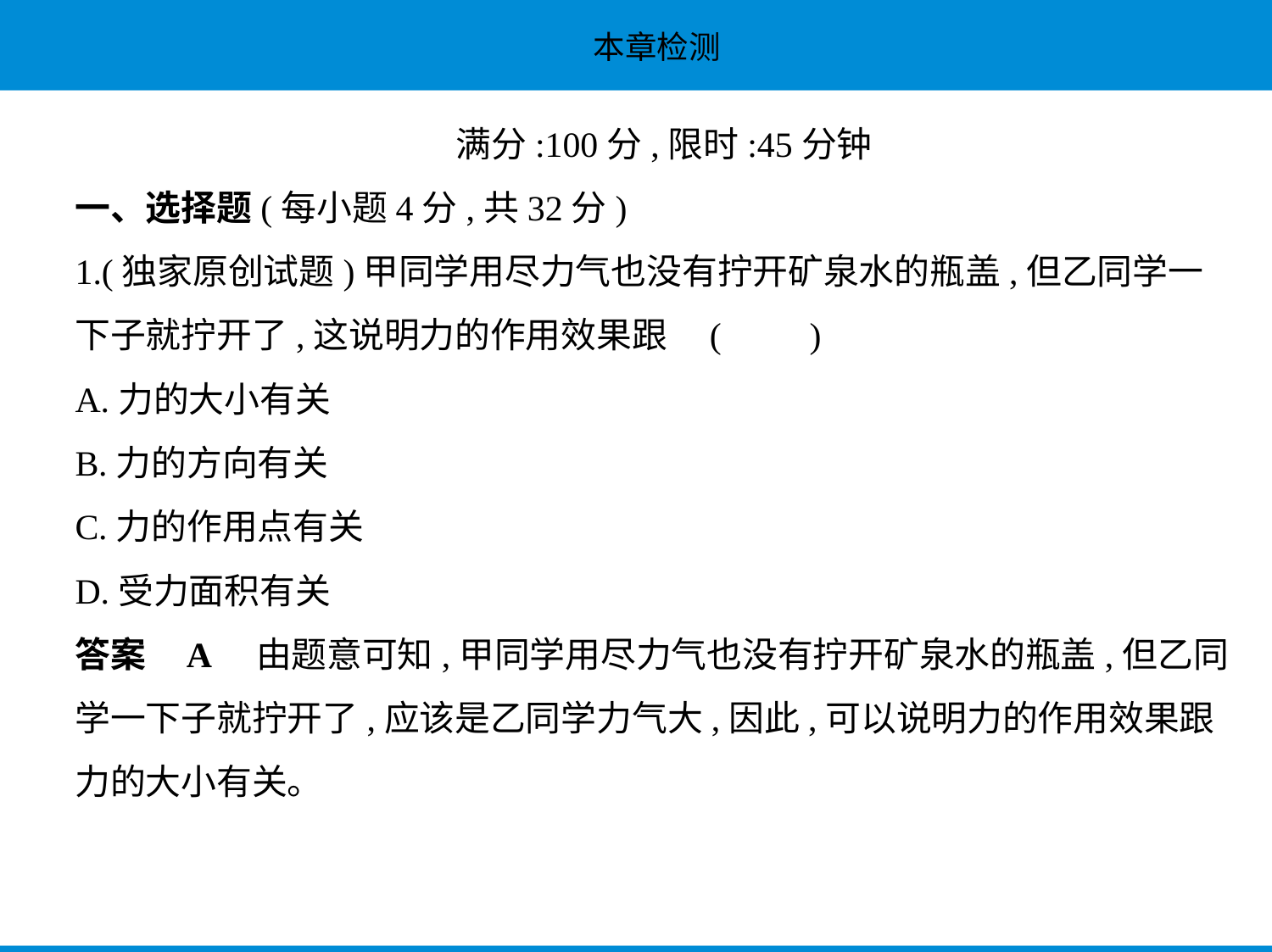

满分:100分,限时:45分钟
一、选择题(每小题4分,共32分)
1.(独家原创试题)甲同学用尽力气也没有拧开矿泉水的瓶盖,但乙同学一
下子就拧开了,这说明力的作用效果跟 (　　)
A.力的大小有关
B.力的方向有关
C.力的作用点有关
D.受力面积有关
答案    A　由题意可知,甲同学用尽力气也没有拧开矿泉水的瓶盖,但乙同
学一下子就拧开了,应该是乙同学力气大,因此,可以说明力的作用效果跟
力的大小有关。